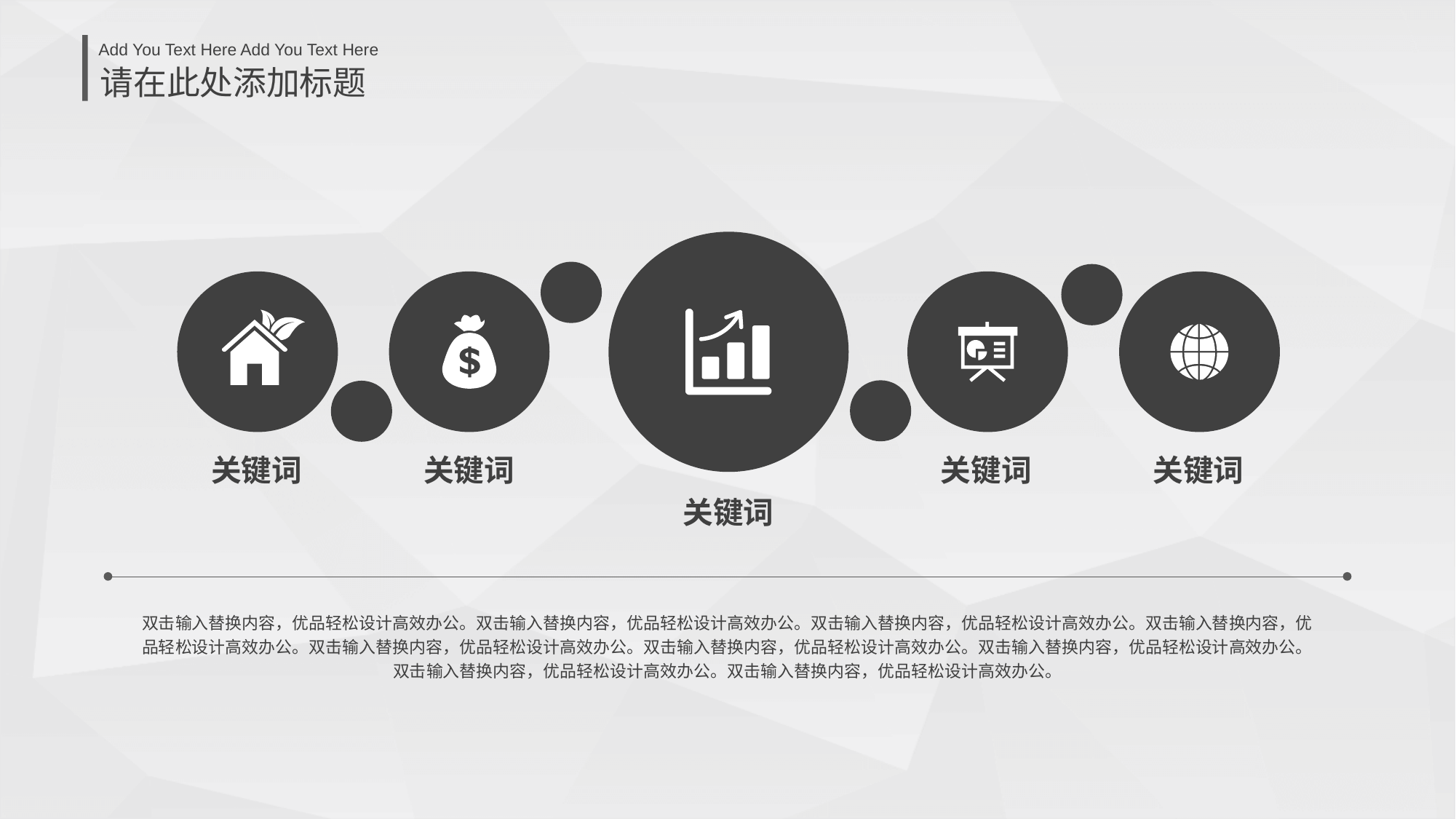

关键词
关键词
关键词
关键词
关键词

双击输入替换内容，优品轻松设计高效办公。双击输入替换内容，优品轻松设计高效办公。双击输入替换内容，优品轻松设计高效办公。双击输入替换内容，优品轻松设计高效办公。双击输入替换内容，优品轻松设计高效办公。双击输入替换内容，优品轻松设计高效办公。双击输入替换内容，优品轻松设计高效办公。双击输入替换内容，优品轻松设计高效办公。双击输入替换内容，优品轻松设计高效办公。